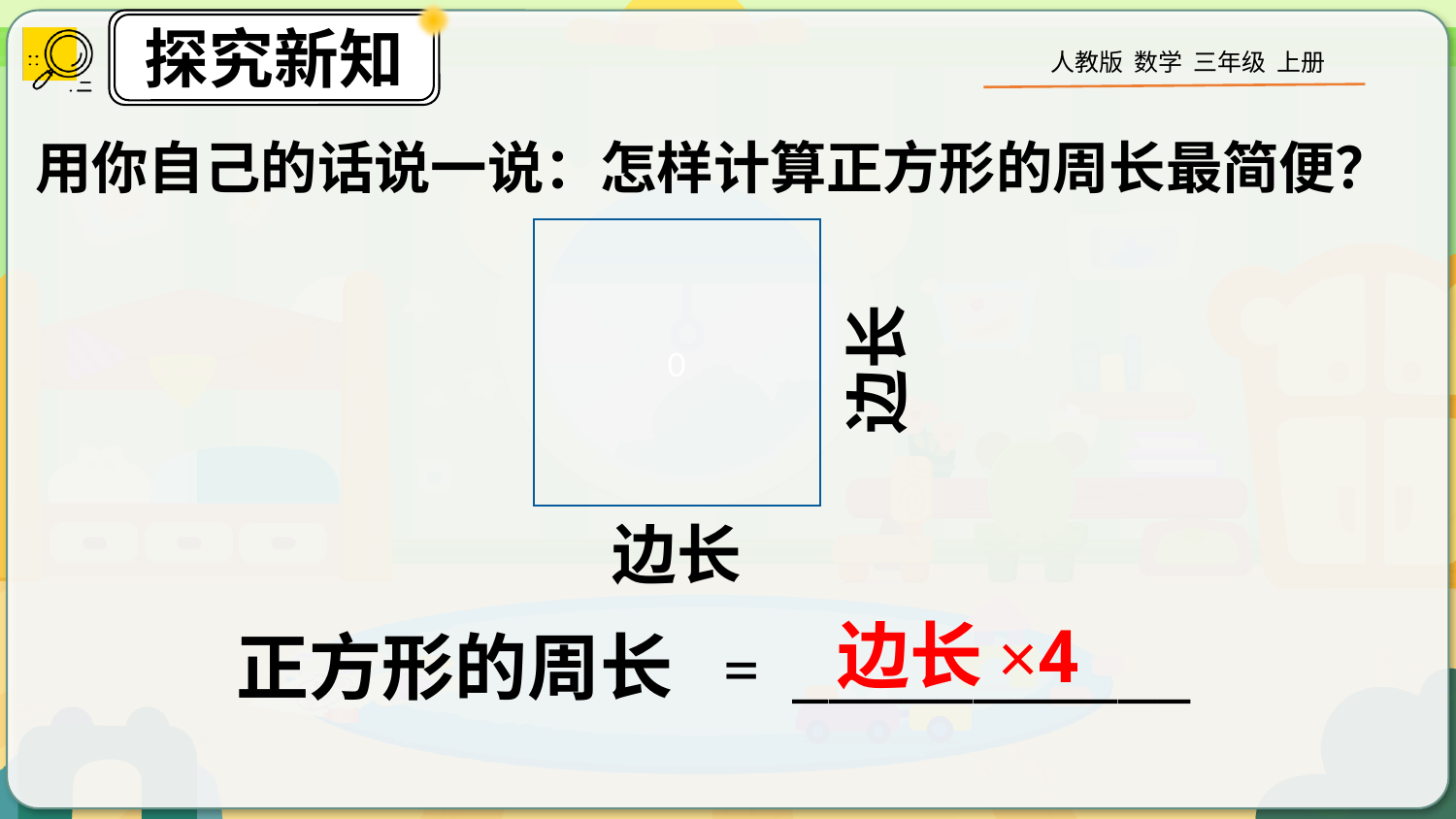

用你自己的话说一说：怎样计算正方形的周长最简便？
0
边长
边长
边长×4
正方形的周长  =  ___________